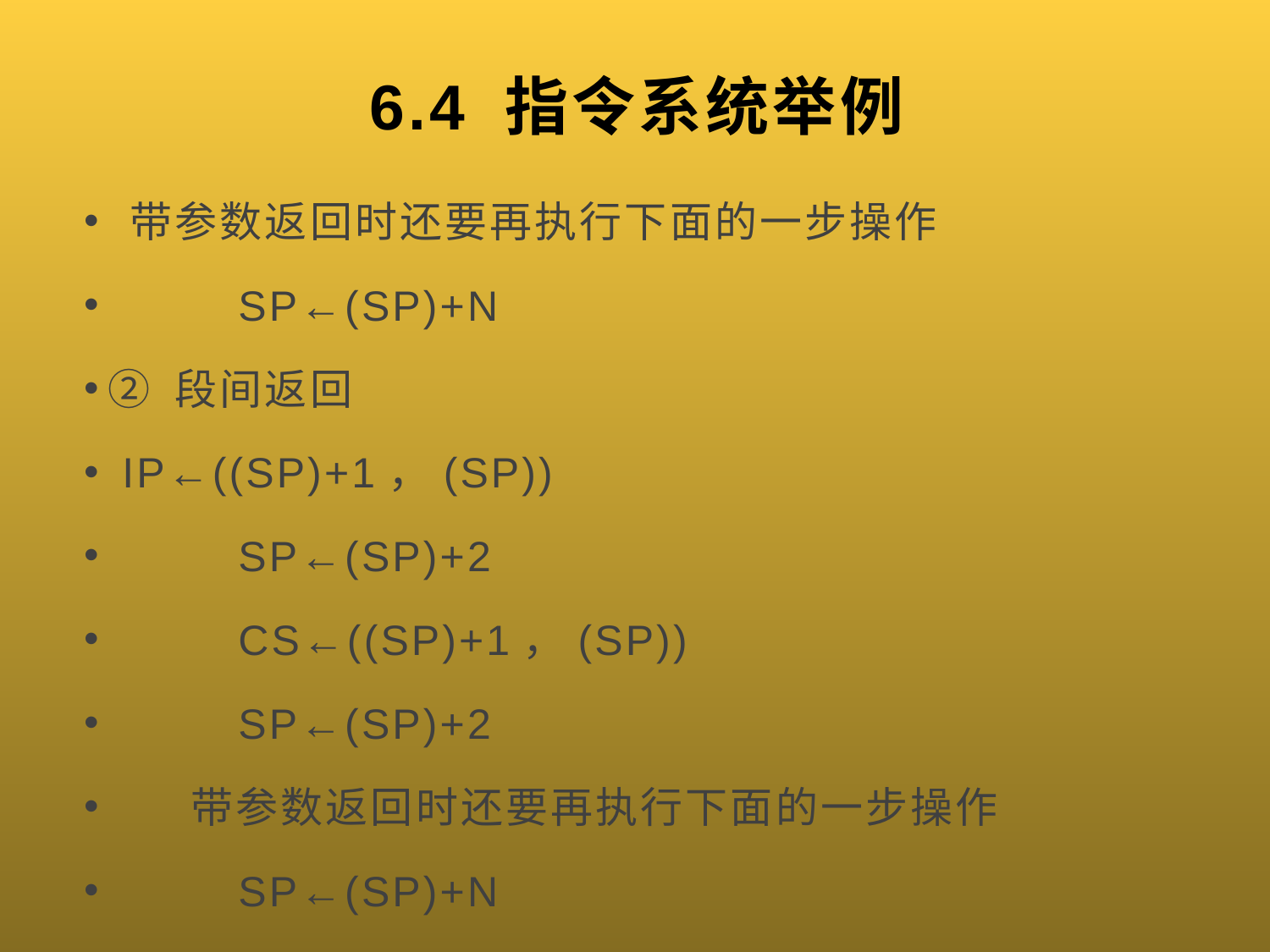

# 6.4 指令系统举例
 带参数返回时还要再执行下面的一步操作
         SP←(SP)+N
② 段间返回
 IP←((SP)+1，(SP))
         SP←(SP)+2
         CS←((SP)+1，(SP))
         SP←(SP)+2
      带参数返回时还要再执行下面的一步操作
         SP←(SP)+N